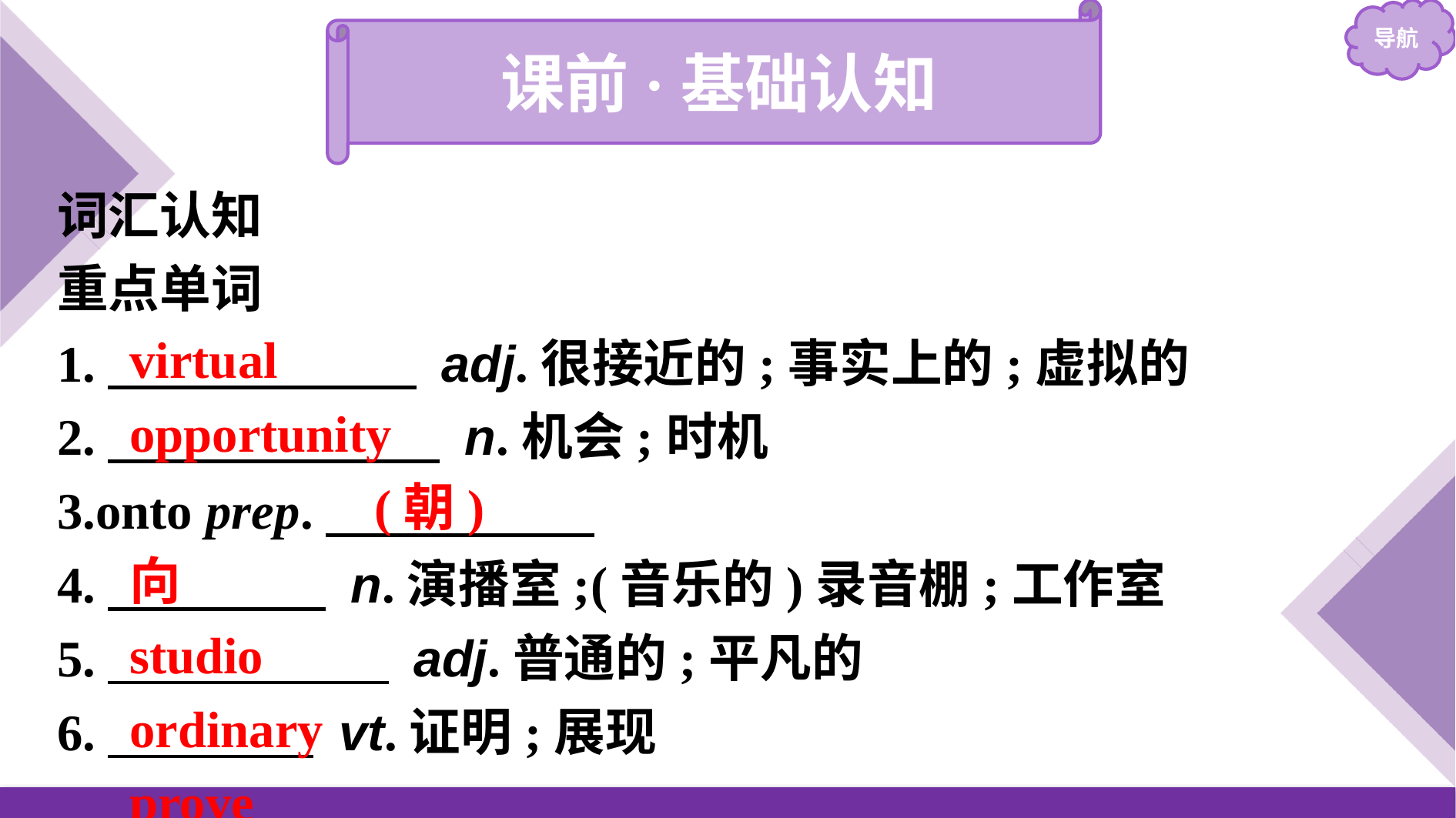

课前·基础认知
词汇认知
重点单词
1.　　　　　　 adj.很接近的;事实上的;虚拟的
2.　　  　　　　 n.机会;时机
3.onto prep.
4.　　　 　 n.演播室;(音乐的)录音棚;工作室
5.　　　  　　 adj.普通的;平凡的
6.　　　　 vt.证明;展现
virtual
opportunity
                   (朝)向
studio
ordinary
prove